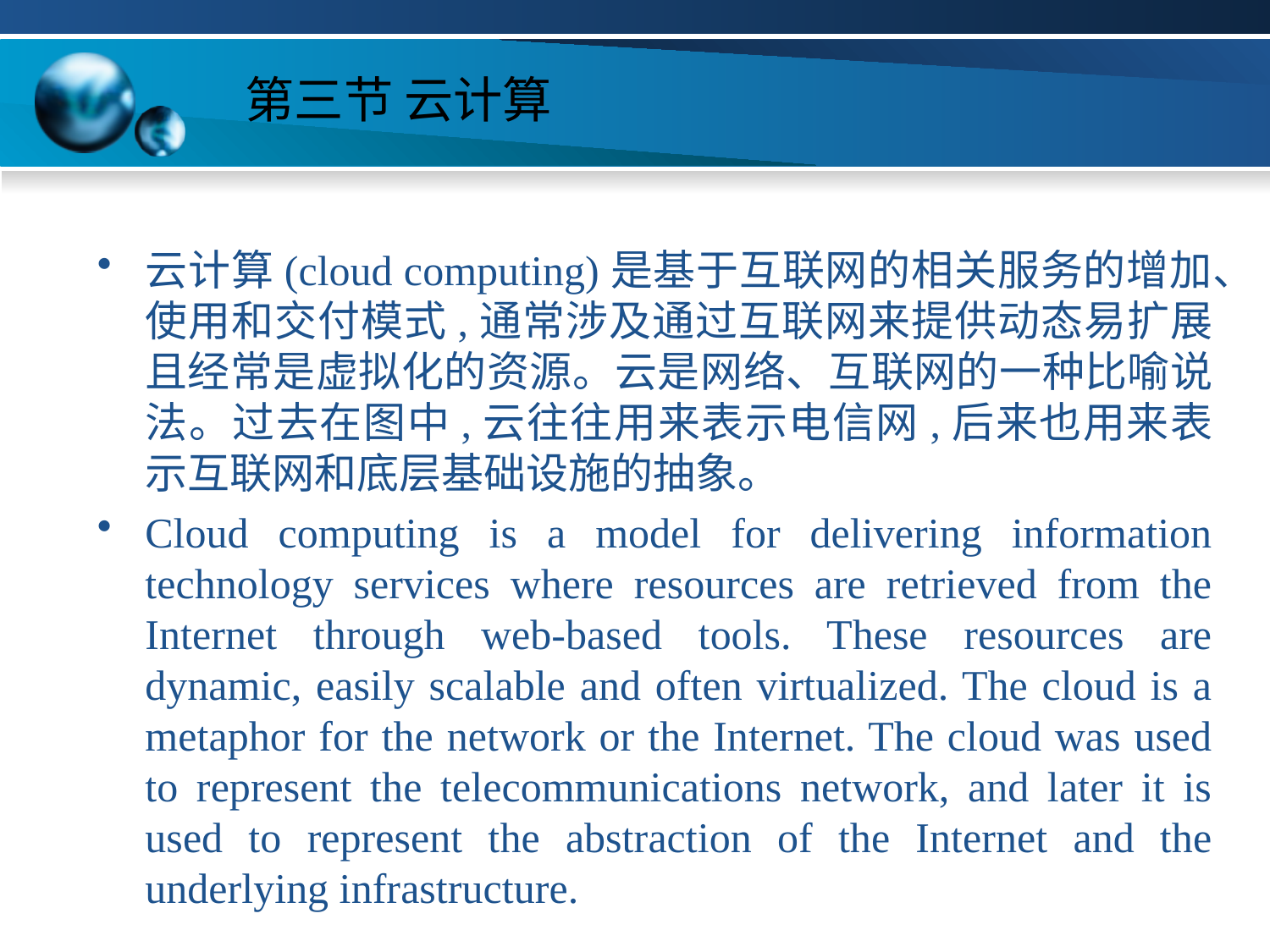

# 第三节 云计算
云计算(cloud computing)是基于互联网的相关服务的增加、使用和交付模式,通常涉及通过互联网来提供动态易扩展且经常是虚拟化的资源。云是网络、互联网的一种比喻说法。过去在图中,云往往用来表示电信网,后来也用来表示互联网和底层基础设施的抽象。
Cloud computing is a model for delivering information technology services where resources are retrieved from the Internet through web-based tools. These resources are dynamic, easily scalable and often virtualized. The cloud is a metaphor for the network or the Internet. The cloud was used to represent the telecommunications network, and later it is used to represent the abstraction of the Internet and the underlying infrastructure.